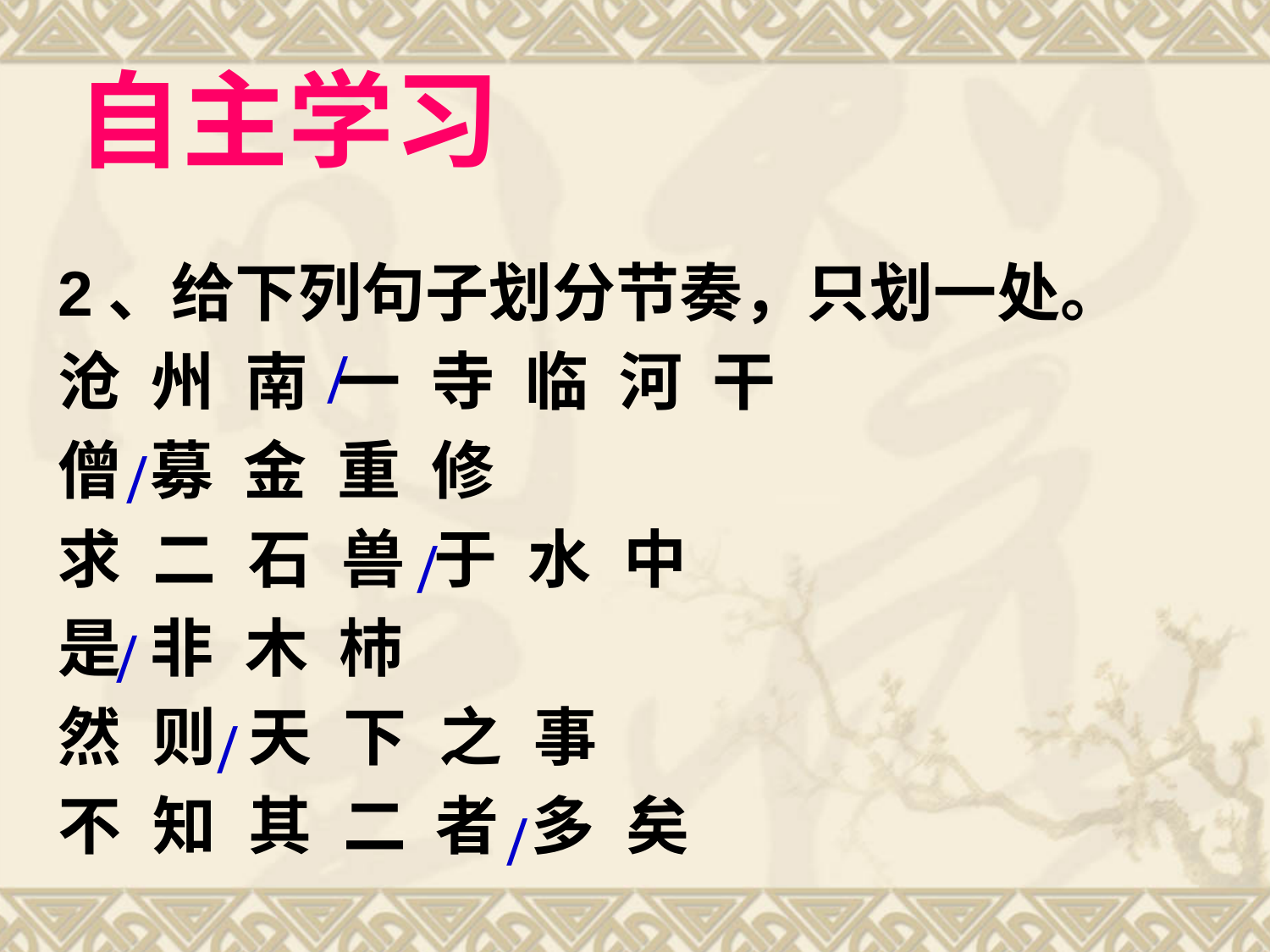

# 自主学习
2、给下列句子划分节奏，只划一处。
沧  州  南  一  寺  临  河  干
僧  募  金  重  修
求  二  石  兽  于  水  中
是  非  木  杮
然  则  天  下  之  事
不  知  其  二  者  多  矣
/
/
/
/
/
/